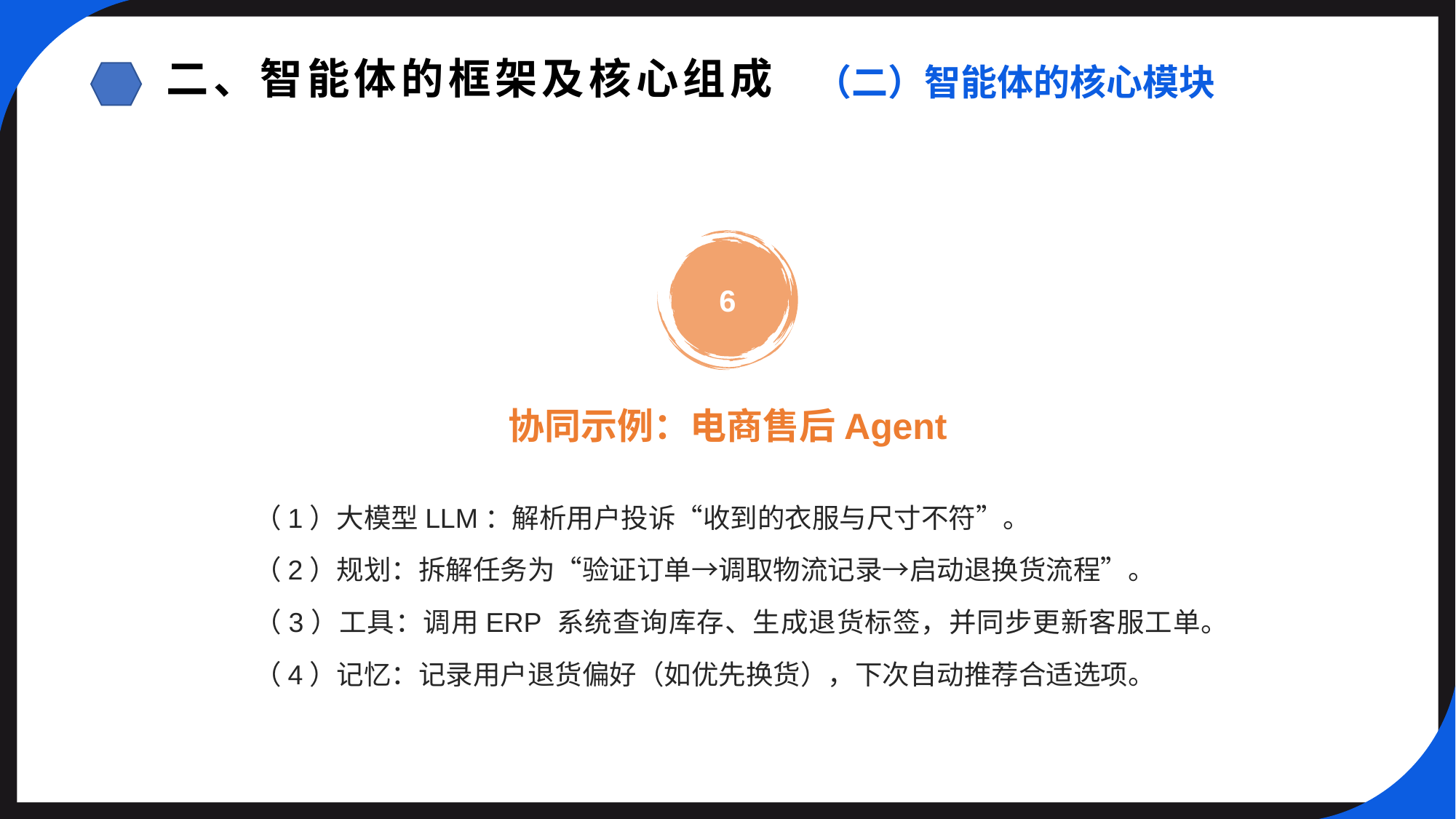

二、智能体的框架及核心组成
（二）智能体的核心模块
6
协同示例：电商售后Agent
（1）大模型LLM：解析用户投诉“收到的衣服与尺寸不符”。
（2）规划：拆解任务为“验证订单→调取物流记录→启动退换货流程”。
（3）工具：调用ERP 系统查询库存、生成退货标签，并同步更新客服工单。
（4）记忆：记录用户退货偏好（如优先换货），下次自动推荐合适选项。